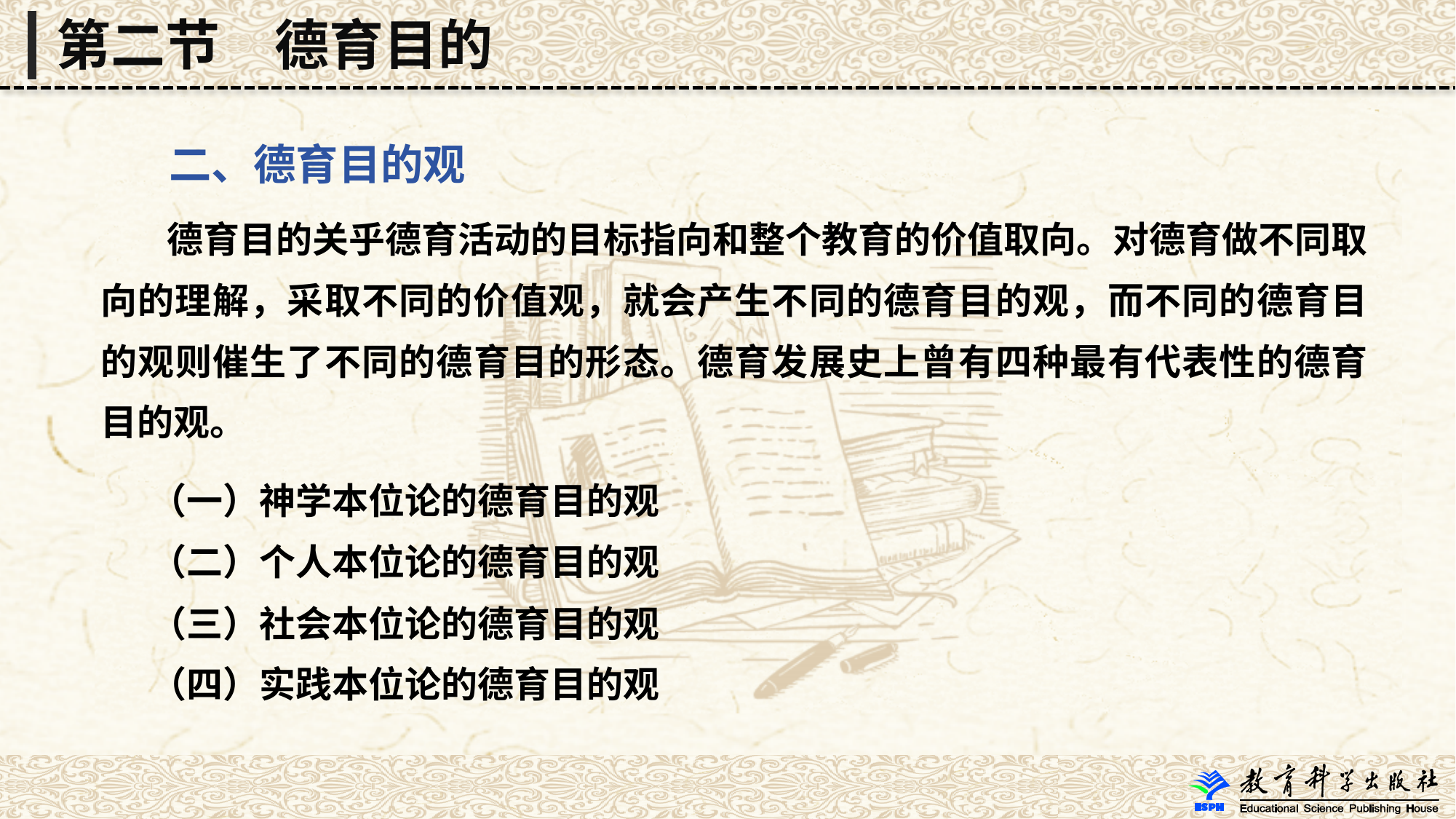

第二节　德育目的
      二、德育目的观

       德育目的关乎德育活动的目标指向和整个教育的价值取向。对德育做不同取向的理解，采取不同的价值观，就会产生不同的德育目的观，而不同的德育目的观则催生了不同的德育目的形态。德育发展史上曾有四种最有代表性的德育目的观。

     （一）神学本位论的德育目的观
     （二）个人本位论的德育目的观
     （三）社会本位论的德育目的观
     （四）实践本位论的德育目的观